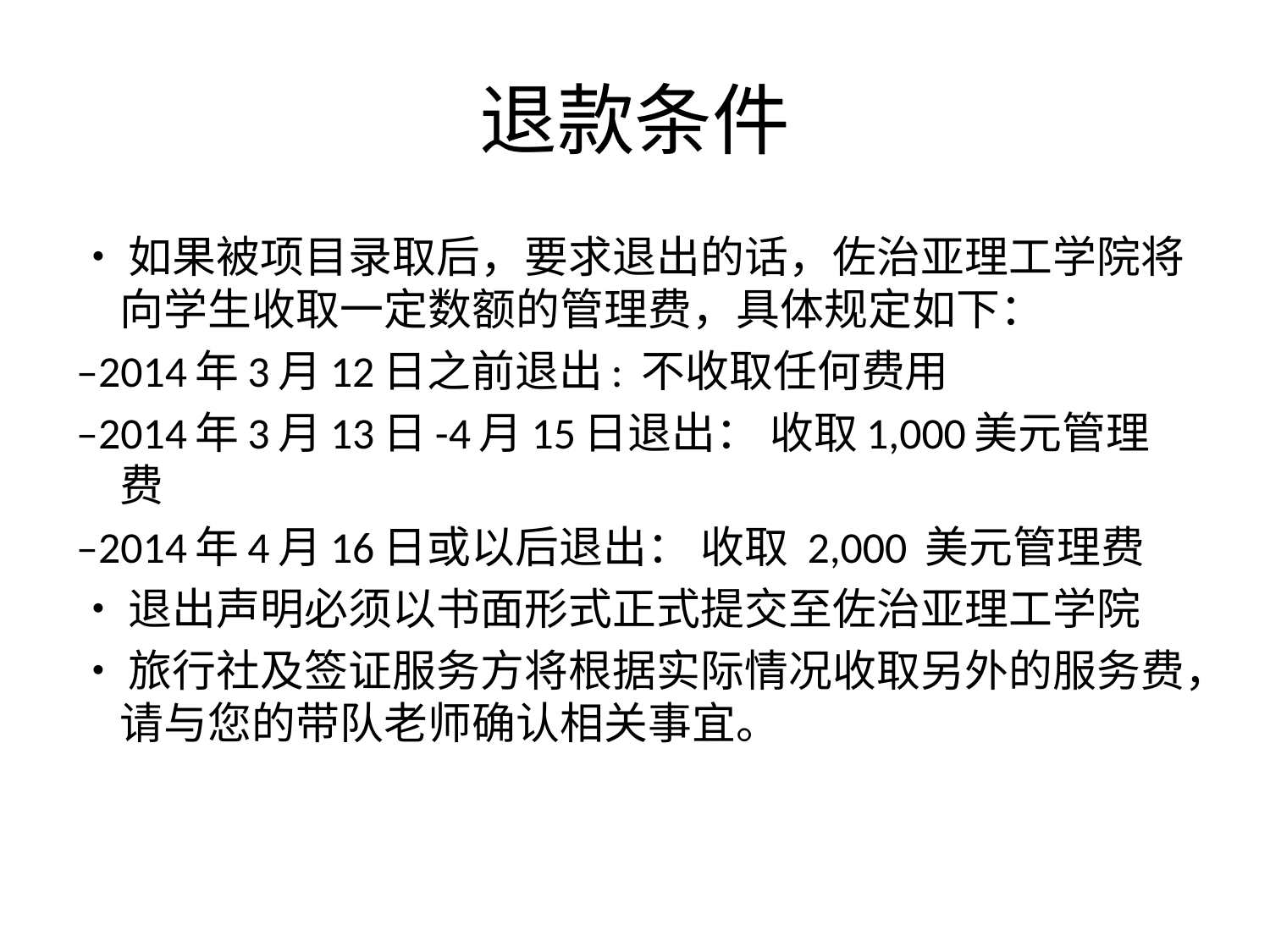

# 退款条件
•如果被项目录取后，要求退出的话，佐治亚理工学院将向学生收取一定数额的管理费，具体规定如下：
–2014年3月12日之前退出: 不收取任何费用
–2014年3月13日-4月15日退出： 收取1,000美元管理费
–2014年4月16日或以后退出： 收取 2,000 美元管理费
•退出声明必须以书面形式正式提交至佐治亚理工学院
•旅行社及签证服务方将根据实际情况收取另外的服务费，请与您的带队老师确认相关事宜。